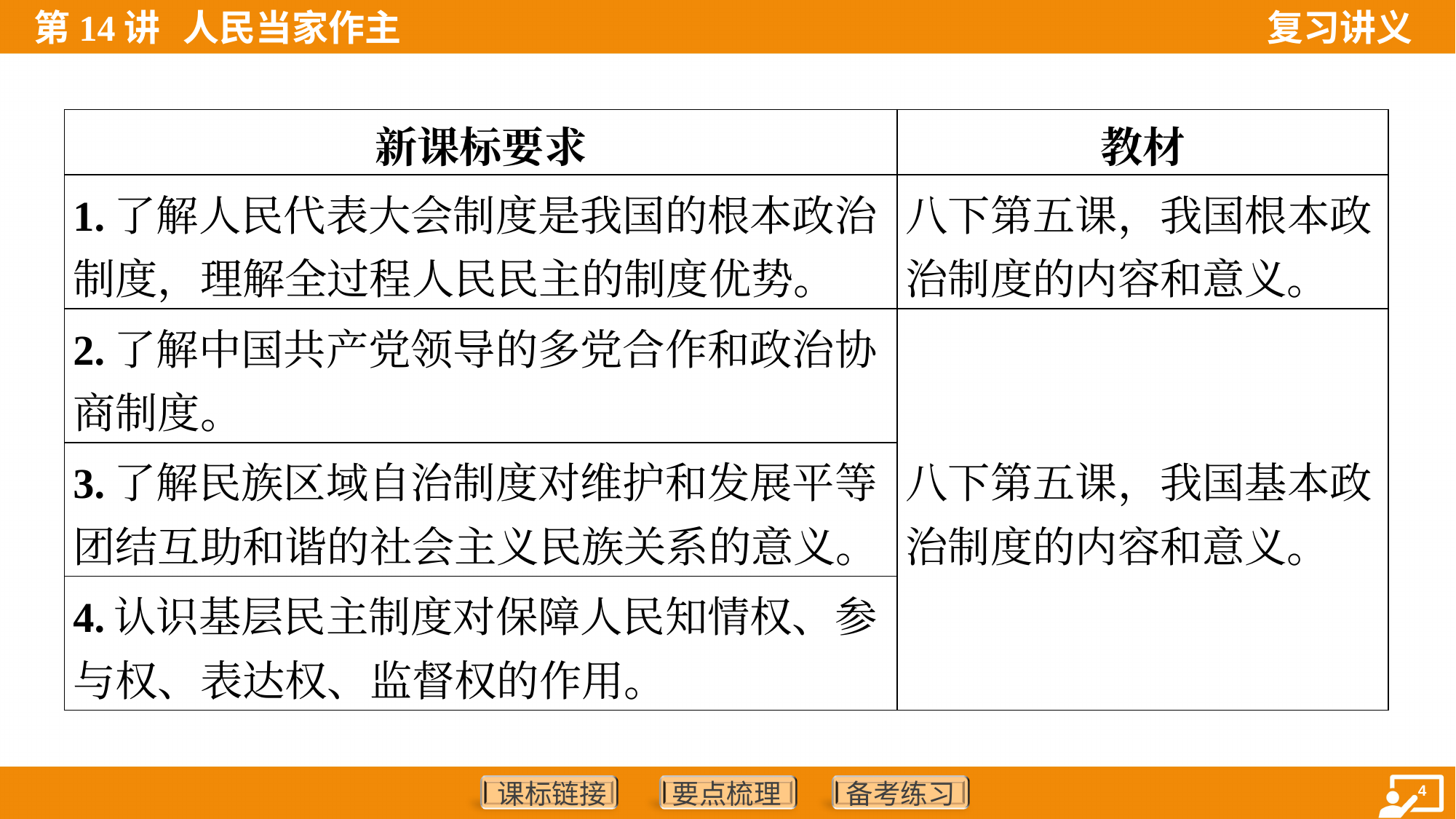

| 新课标要求 | 教材 |
| --- | --- |
| 1.了解人民代表大会制度是我国的根本政治 制度，理解全过程人民民主的制度优势。 | 八下第五课，我国根本政 治制度的内容和意义。 |
| 2.了解中国共产党领导的多党合作和政治协 商制度。 | 八下第五课，我国基本政 治制度的内容和意义。 |
| 3.了解民族区域自治制度对维护和发展平等 团结互助和谐的社会主义民族关系的意义。 |  |
| 4.认识基层民主制度对保障人民知情权、参 与权、表达权、监督权的作用。 |  |